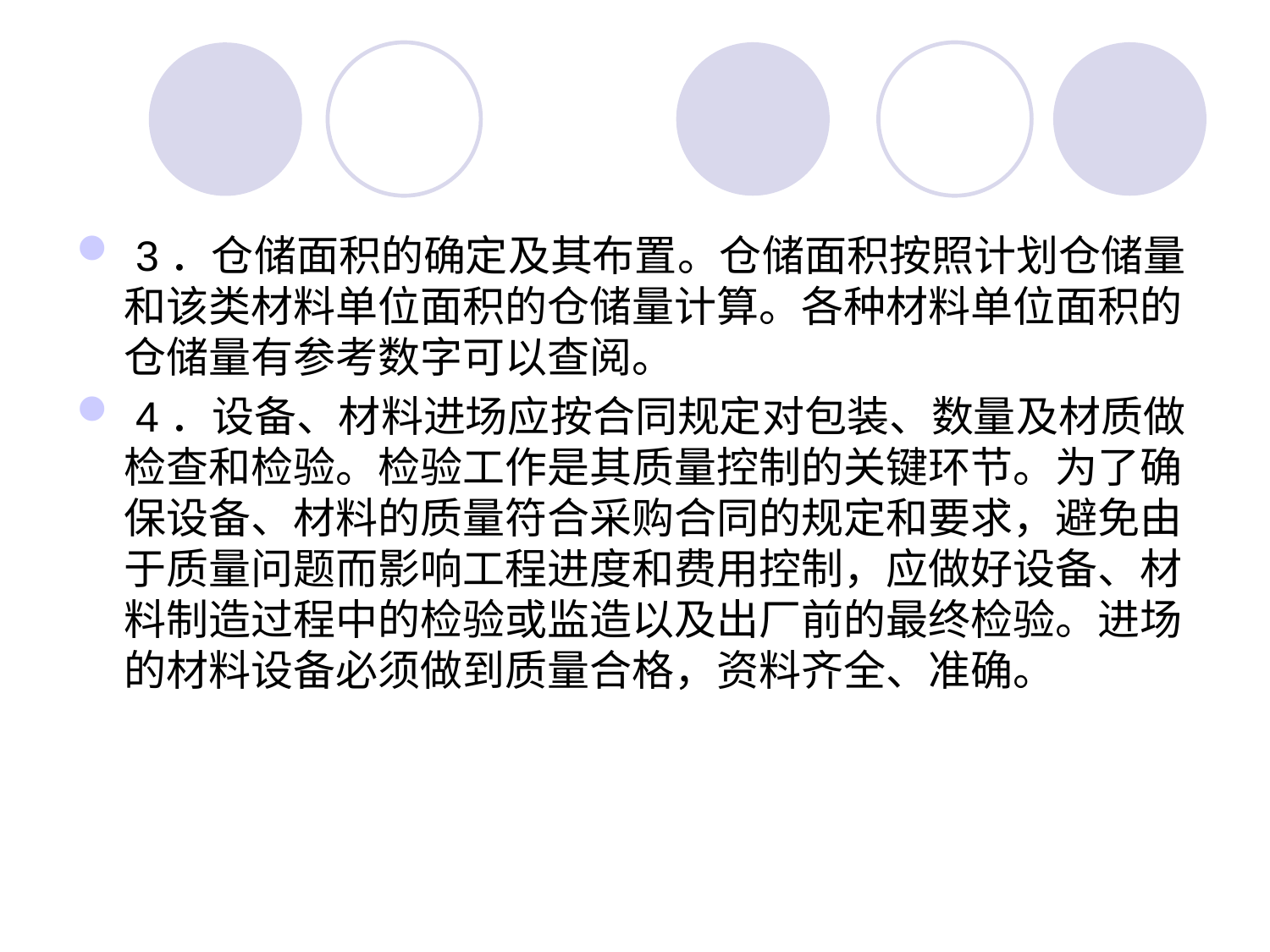

#
 3．仓储面积的确定及其布置。仓储面积按照计划仓储量和该类材料单位面积的仓储量计算。各种材料单位面积的仓储量有参考数字可以查阅。
 4．设备、材料进场应按合同规定对包装、数量及材质做检查和检验。检验工作是其质量控制的关键环节。为了确保设备、材料的质量符合采购合同的规定和要求，避免由于质量问题而影响工程进度和费用控制，应做好设备、材料制造过程中的检验或监造以及出厂前的最终检验。进场的材料设备必须做到质量合格，资料齐全、准确。